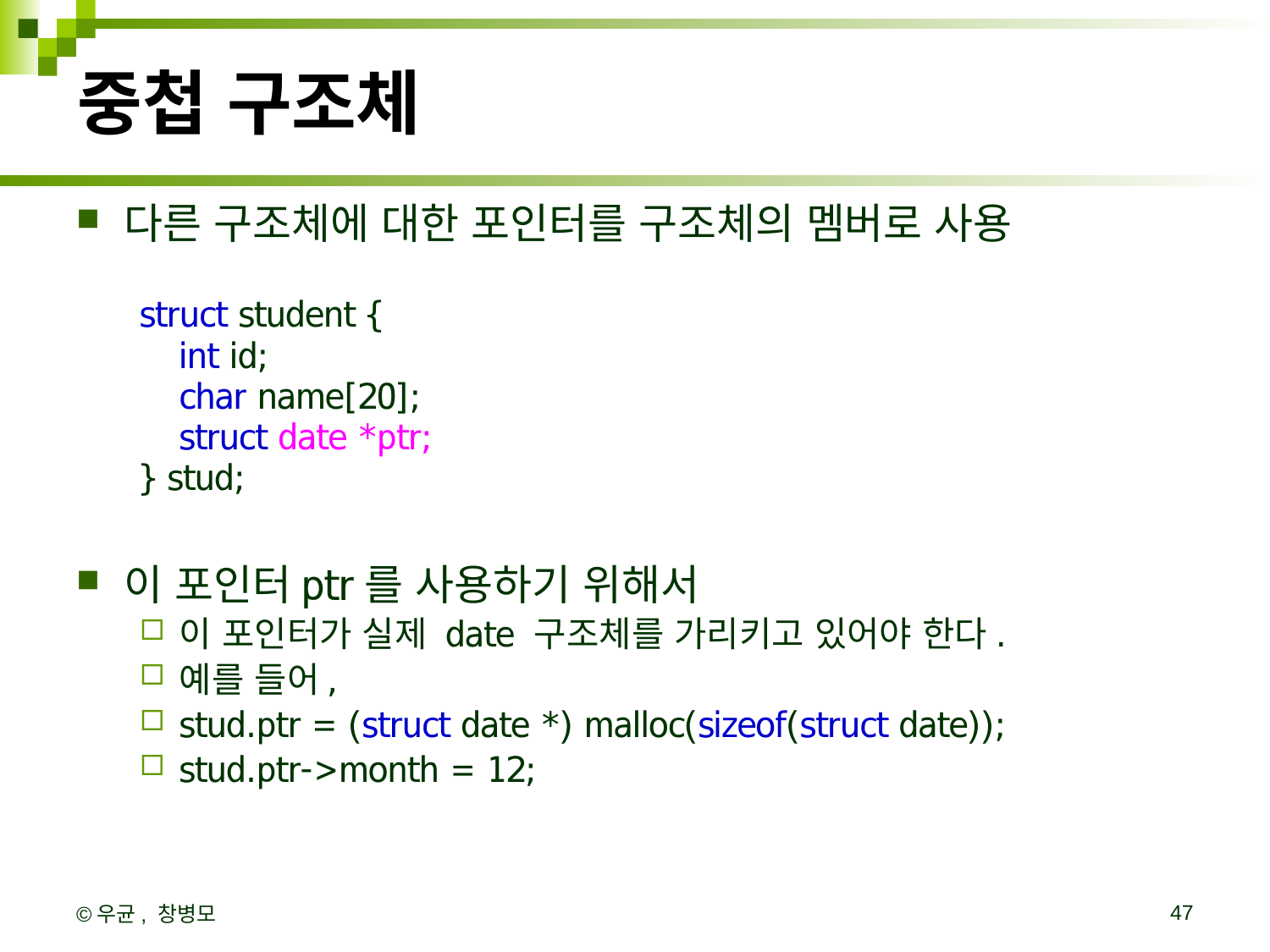

# 중첩 구조체
다른 구조체에 대한 포인터를 구조체의 멤버로 사용

struct student {
  	int id;
  	char name[20];
  	struct date *ptr;
} stud;

이 포인터ptr를 사용하기 위해서
이 포인터가 실제 date 구조체를 가리키고 있어야 한다.
예를 들어,
stud.ptr = (struct date *) malloc(sizeof(struct date));
stud.ptr->month = 12;
©우균, 창병모
47